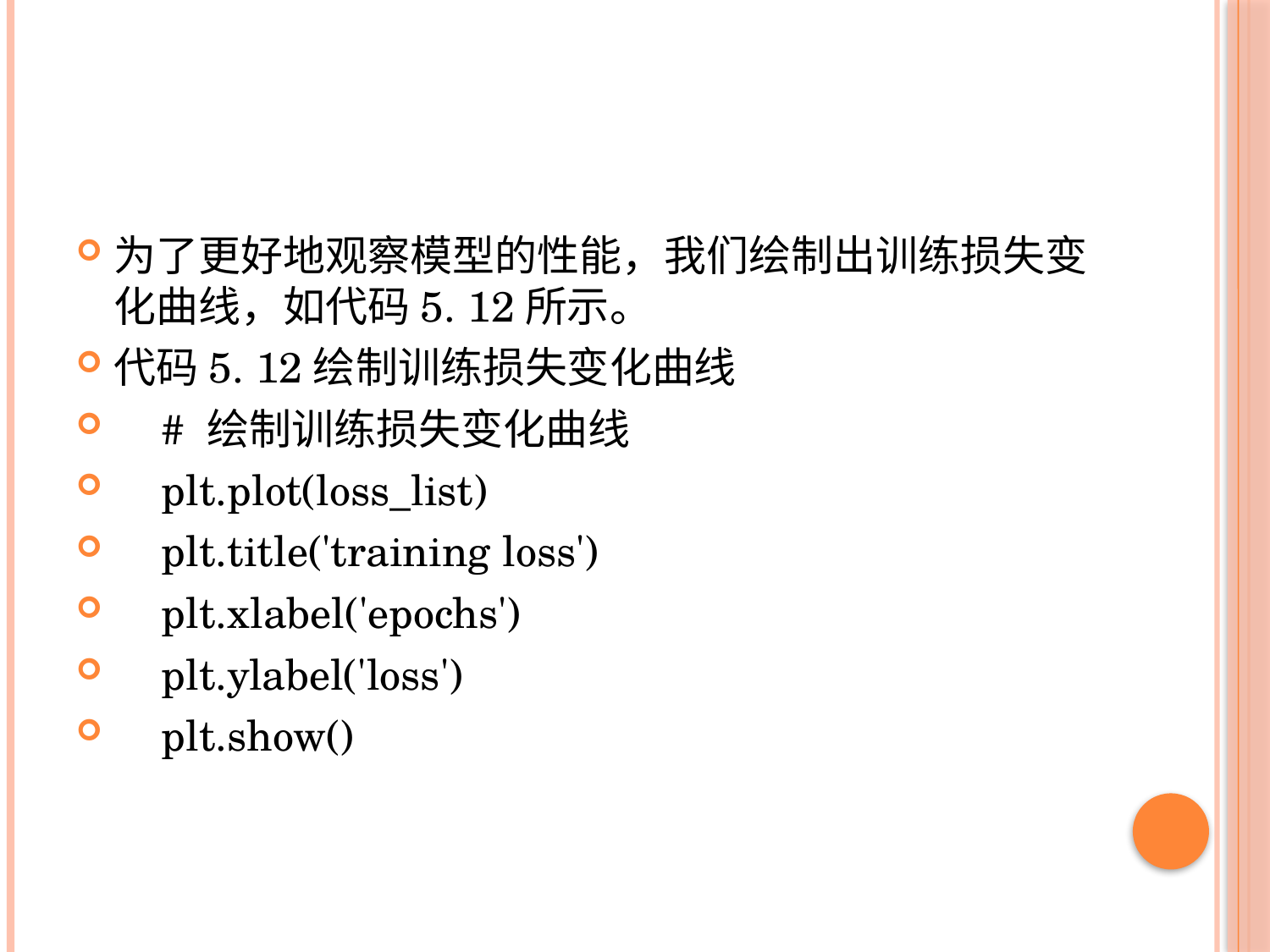

#
为了更好地观察模型的性能，我们绘制出训练损失变化曲线，如代码5. 12所示。
代码5. 12绘制训练损失变化曲线
    # 绘制训练损失变化曲线
    plt.plot(loss_list)
    plt.title('training loss')
    plt.xlabel('epochs')
    plt.ylabel('loss')
    plt.show()